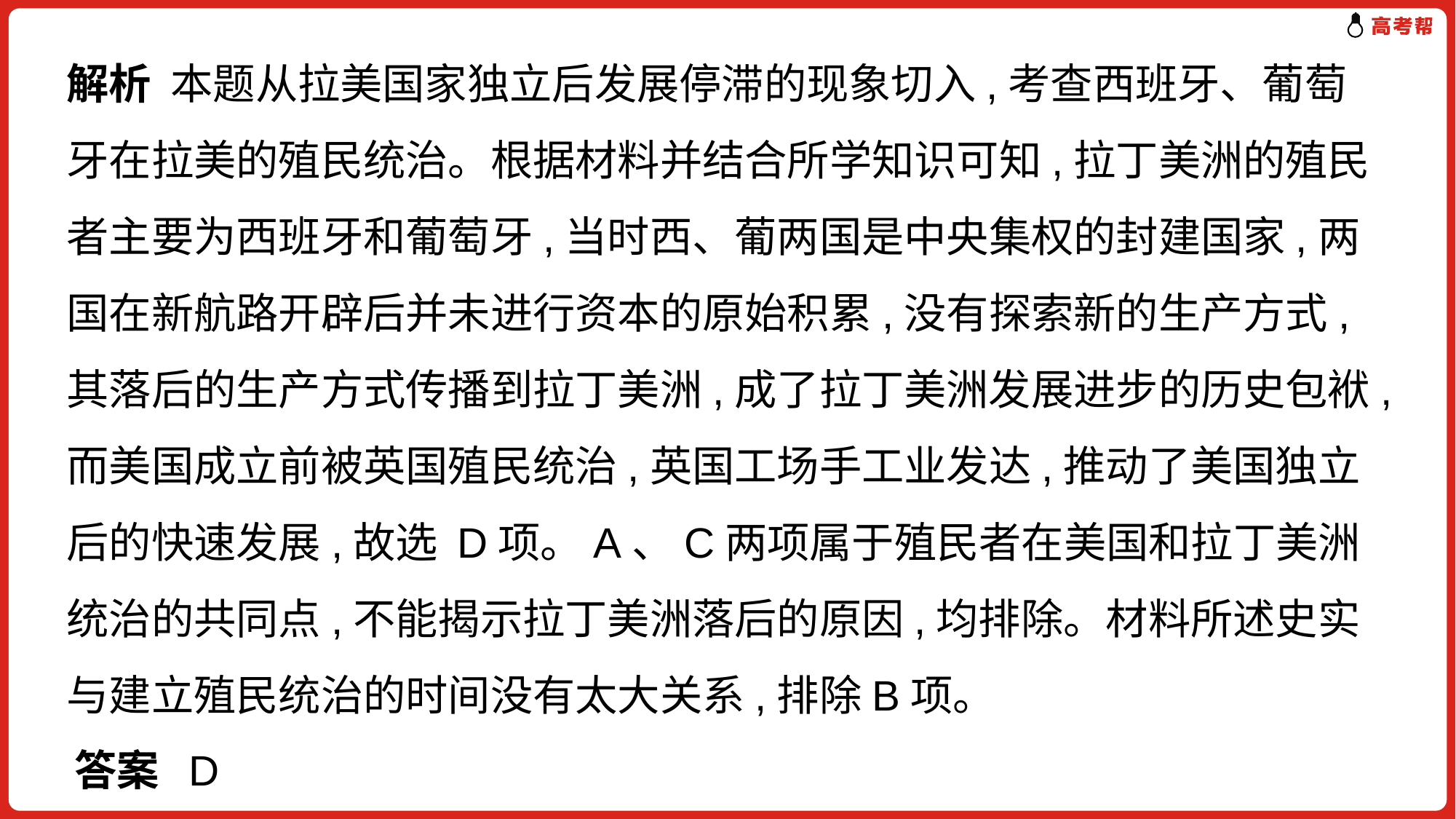

解析  本题从拉美国家独立后发展停滞的现象切入,考查西班牙、葡萄牙在拉美的殖民统治。根据材料并结合所学知识可知,拉丁美洲的殖民者主要为西班牙和葡萄牙,当时西、葡两国是中央集权的封建国家,两国在新航路开辟后并未进行资本的原始积累,没有探索新的生产方式,其落后的生产方式传播到拉丁美洲,成了拉丁美洲发展进步的历史包袱,而美国成立前被英国殖民统治,英国工场手工业发达,推动了美国独立后的快速发展,故选 D项。A、C两项属于殖民者在美国和拉丁美洲统治的共同点,不能揭示拉丁美洲落后的原因,均排除。材料所述史实与建立殖民统治的时间没有太大关系,排除B项。
答案  D